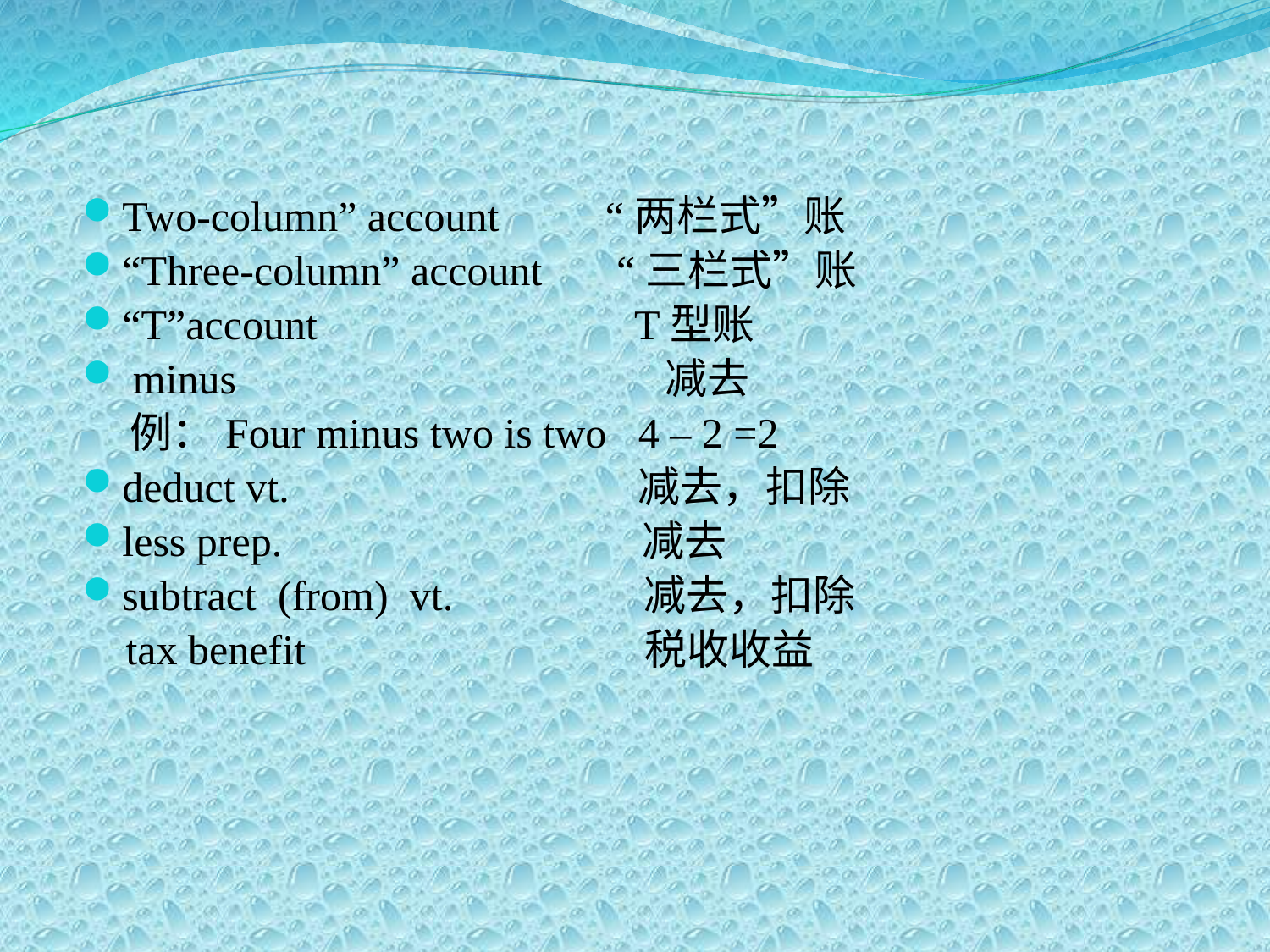

Two-column” account          “两栏式”账
“Three-column” account       “三栏式”账
“T”account                              T型账
 minus                                      减去
    例：Four minus two is two   4 – 2 =2
deduct vt.                                减去，扣除
less prep.                                 减去
subtract  (from)  vt.                 减去，扣除
    tax benefit                               税收收益